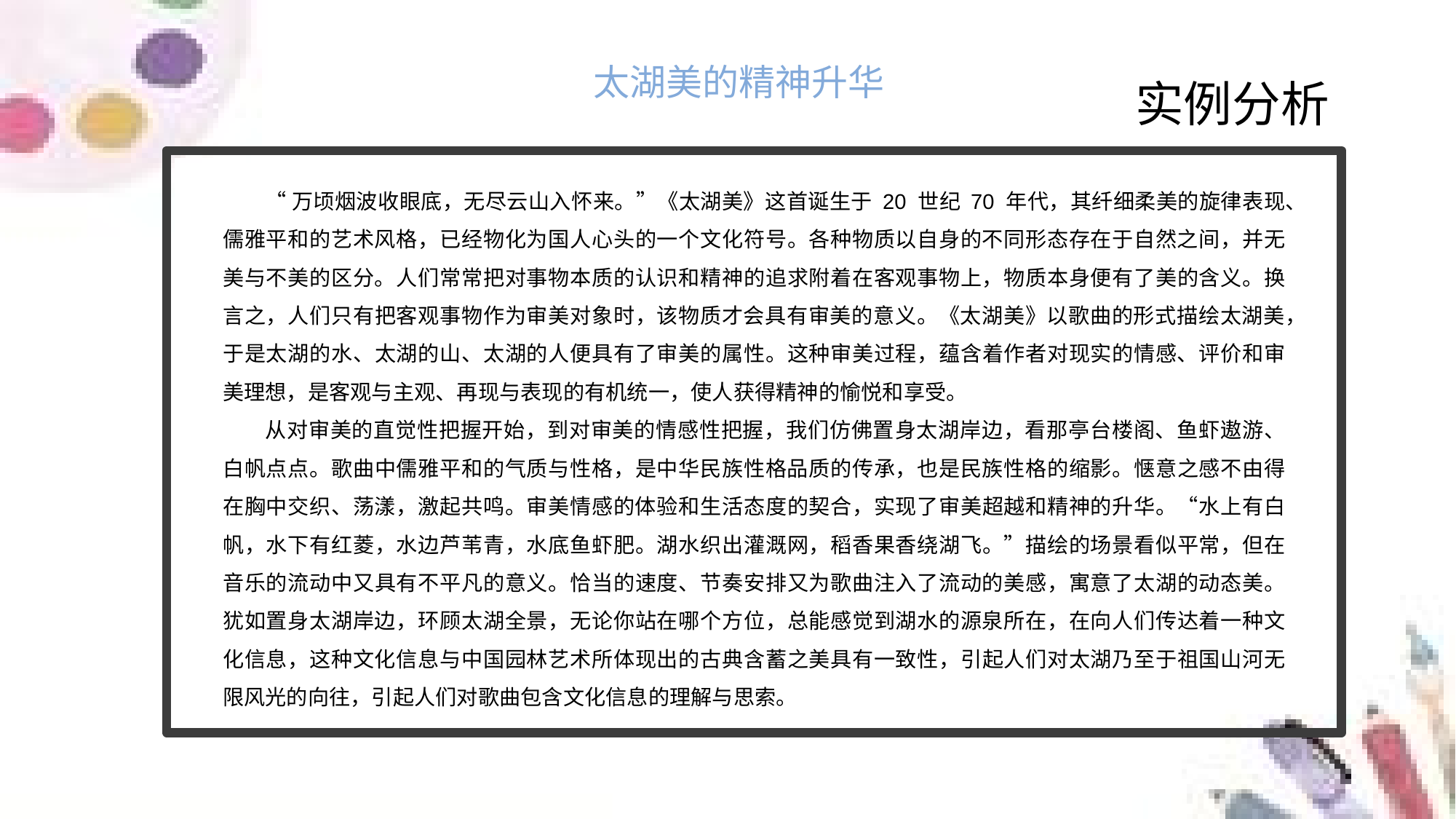

太湖美的精神升华
实例分析

“万顷烟波收眼底，无尽云山入怀来。”《太湖美》这首诞生于 20 世纪 70 年代，其纤细柔美的旋律表现、儒雅平和的艺术风格，已经物化为国人心头的一个文化符号。各种物质以自身的不同形态存在于自然之间，并无美与不美的区分。人们常常把对事物本质的认识和精神的追求附着在客观事物上，物质本身便有了美的含义。换言之，人们只有把客观事物作为审美对象时，该物质才会具有审美的意义。《太湖美》以歌曲的形式描绘太湖美，于是太湖的水、太湖的山、太湖的人便具有了审美的属性。这种审美过程，蕴含着作者对现实的情感、评价和审美理想，是客观与主观、再现与表现的有机统一，使人获得精神的愉悦和享受。
从对审美的直觉性把握开始，到对审美的情感性把握，我们仿佛置身太湖岸边，看那亭台楼阁、鱼虾遨游、白帆点点。歌曲中儒雅平和的气质与性格，是中华民族性格品质的传承，也是民族性格的缩影。惬意之感不由得在胸中交织、荡漾，激起共鸣。审美情感的体验和生活态度的契合，实现了审美超越和精神的升华。“水上有白帆，水下有红菱，水边芦苇青，水底鱼虾肥。湖水织出灌溉网，稻香果香绕湖飞。”描绘的场景看似平常，但在音乐的流动中又具有不平凡的意义。恰当的速度、节奏安排又为歌曲注入了流动的美感，寓意了太湖的动态美。犹如置身太湖岸边，环顾太湖全景，无论你站在哪个方位，总能感觉到湖水的源泉所在，在向人们传达着一种文化信息，这种文化信息与中国园林艺术所体现出的古典含蓄之美具有一致性，引起人们对太湖乃至于祖国山河无限风光的向往，引起人们对歌曲包含文化信息的理解与思索。